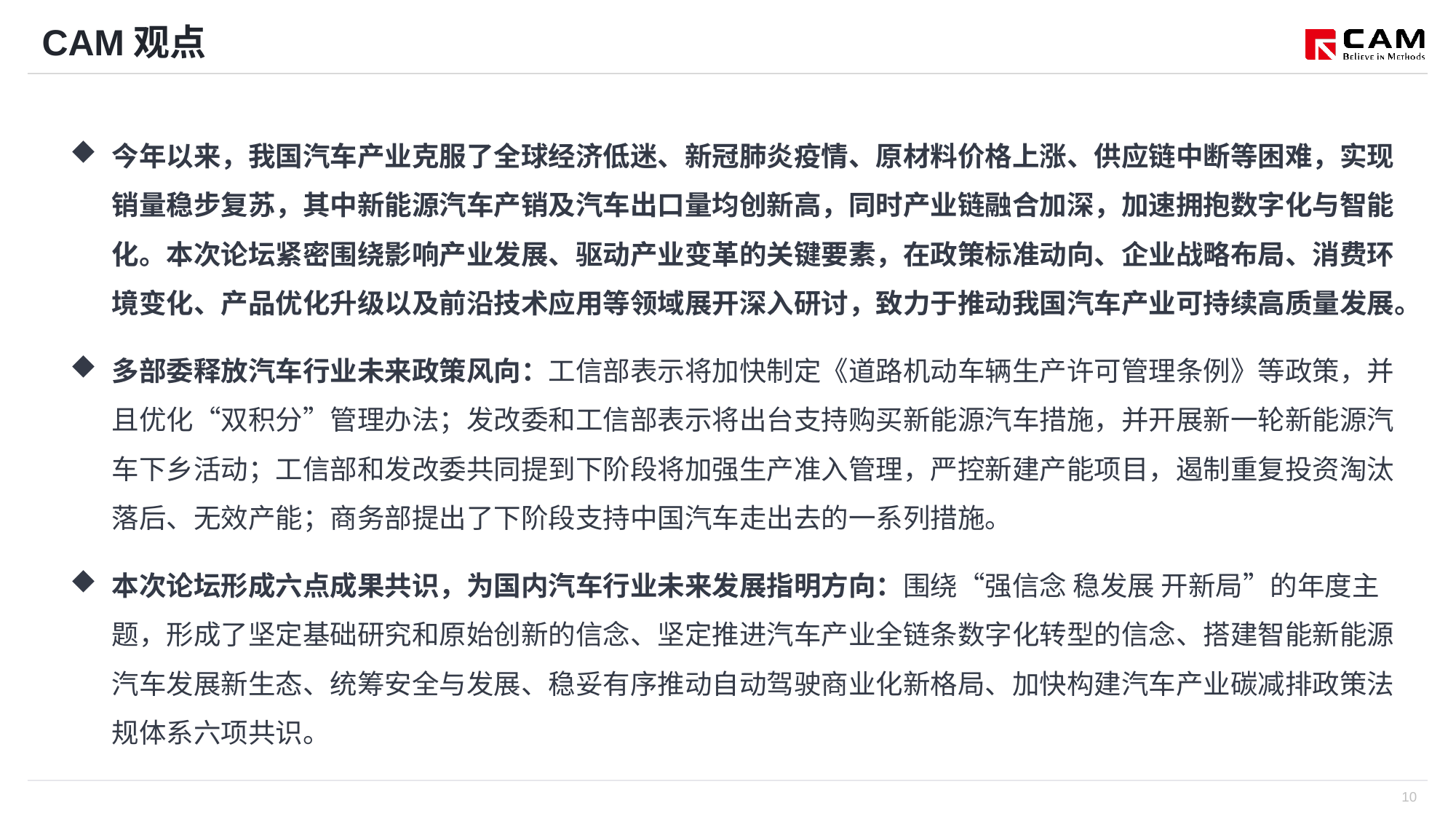

# CAM观点
今年以来，我国汽车产业克服了全球经济低迷、新冠肺炎疫情、原材料价格上涨、供应链中断等困难，实现销量稳步复苏，其中新能源汽车产销及汽车出口量均创新高，同时产业链融合加深，加速拥抱数字化与智能化。本次论坛紧密围绕影响产业发展、驱动产业变革的关键要素，在政策标准动向、企业战略布局、消费环境变化、产品优化升级以及前沿技术应用等领域展开深入研讨，致力于推动我国汽车产业可持续高质量发展。
多部委释放汽车行业未来政策风向：工信部表示将加快制定《道路机动车辆生产许可管理条例》等政策，并且优化“双积分”管理办法；发改委和工信部表示将出台支持购买新能源汽车措施，并开展新一轮新能源汽车下乡活动；工信部和发改委共同提到下阶段将加强生产准入管理，严控新建产能项目，遏制重复投资淘汰落后、无效产能；商务部提出了下阶段支持中国汽车走出去的一系列措施。
本次论坛形成六点成果共识，为国内汽车行业未来发展指明方向：围绕“强信念 稳发展 开新局”的年度主题，形成了坚定基础研究和原始创新的信念、坚定推进汽车产业全链条数字化转型的信念、搭建智能新能源汽车发展新生态、统筹安全与发展、稳妥有序推动自动驾驶商业化新格局、加快构建汽车产业碳减排政策法规体系六项共识。
10